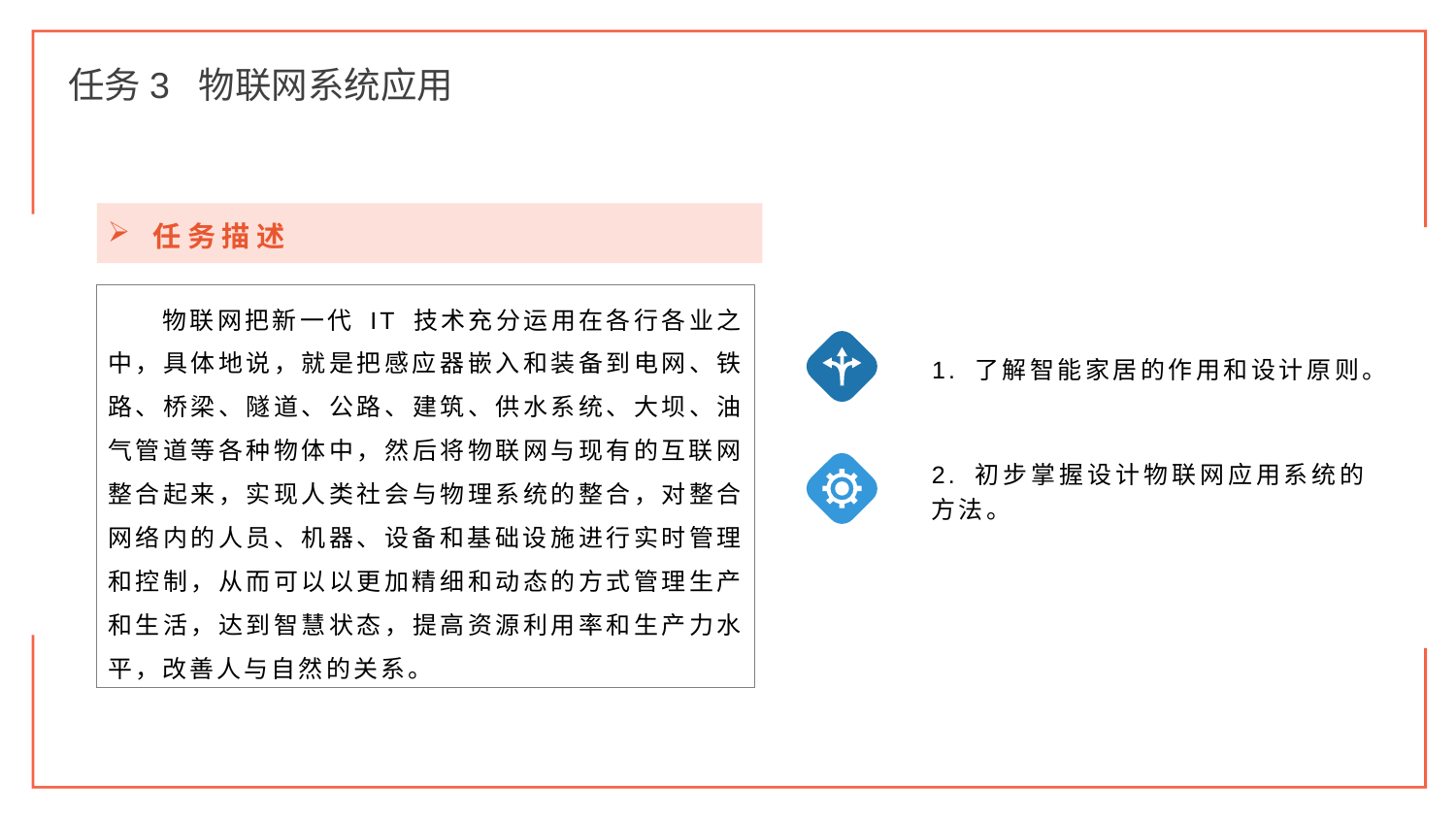

任务3  物联网系统应用
任务描述
物联网把新一代 IT 技术充分运用在各行各业之中，具体地说，就是把感应器嵌入和装备到电网、铁路、桥梁、隧道、公路、建筑、供水系统、大坝、油气管道等各种物体中，然后将物联网与现有的互联网整合起来，实现人类社会与物理系统的整合，对整合网络内的人员、机器、设备和基础设施进行实时管理和控制，从而可以以更加精细和动态的方式管理生产和生活，达到智慧状态，提高资源利用率和生产力水平，改善人与自然的关系。
1. 了解智能家居的作用和设计原则。

2. 初步掌握设计物联网应用系统的方法。